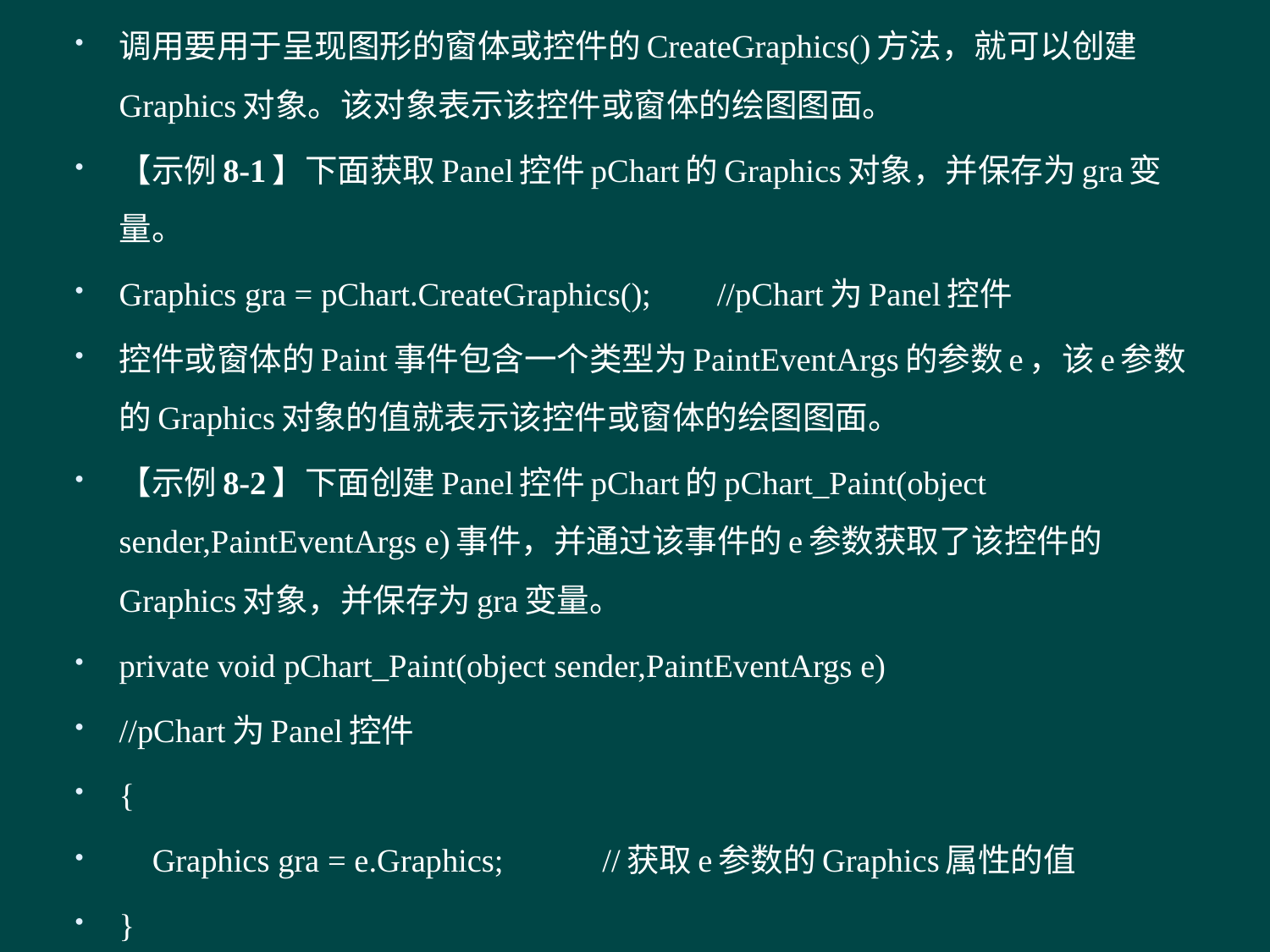

调用要用于呈现图形的窗体或控件的CreateGraphics()方法，就可以创建Graphics对象。该对象表示该控件或窗体的绘图图面。
【示例8-1】下面获取Panel控件pChart的Graphics对象，并保存为gra变量。
Graphics gra = pChart.CreateGraphics();        //pChart为Panel控件
控件或窗体的Paint事件包含一个类型为PaintEventArgs的参数e，该e参数的Graphics对象的值就表示该控件或窗体的绘图图面。
【示例8-2】下面创建Panel控件pChart的pChart_Paint(object sender,PaintEventArgs e)事件，并通过该事件的e参数获取了该控件的Graphics对象，并保存为gra变量。
private void pChart_Paint(object sender,PaintEventArgs e)
//pChart为Panel控件
{
    Graphics gra = e.Graphics;            //获取e参数的Graphics属性的值
}
#